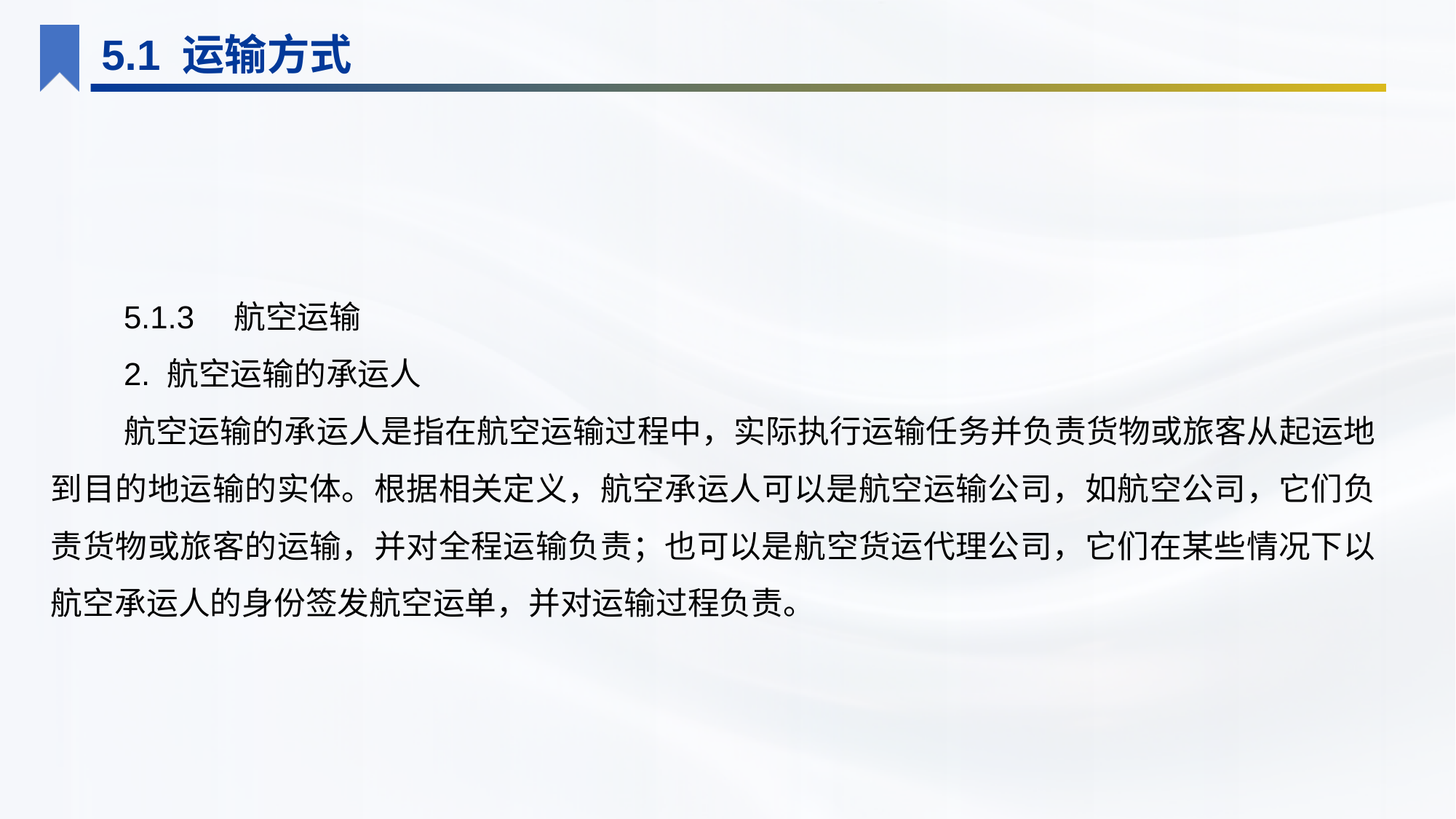

5.1 运输方式
5.1.3　航空运输
2. 航空运输的承运人
航空运输的承运人是指在航空运输过程中，实际执行运输任务并负责货物或旅客从起运地到目的地运输的实体。根据相关定义，航空承运人可以是航空运输公司，如航空公司，它们负责货物或旅客的运输，并对全程运输负责；也可以是航空货运代理公司，它们在某些情况下以航空承运人的身份签发航空运单，并对运输过程负责。